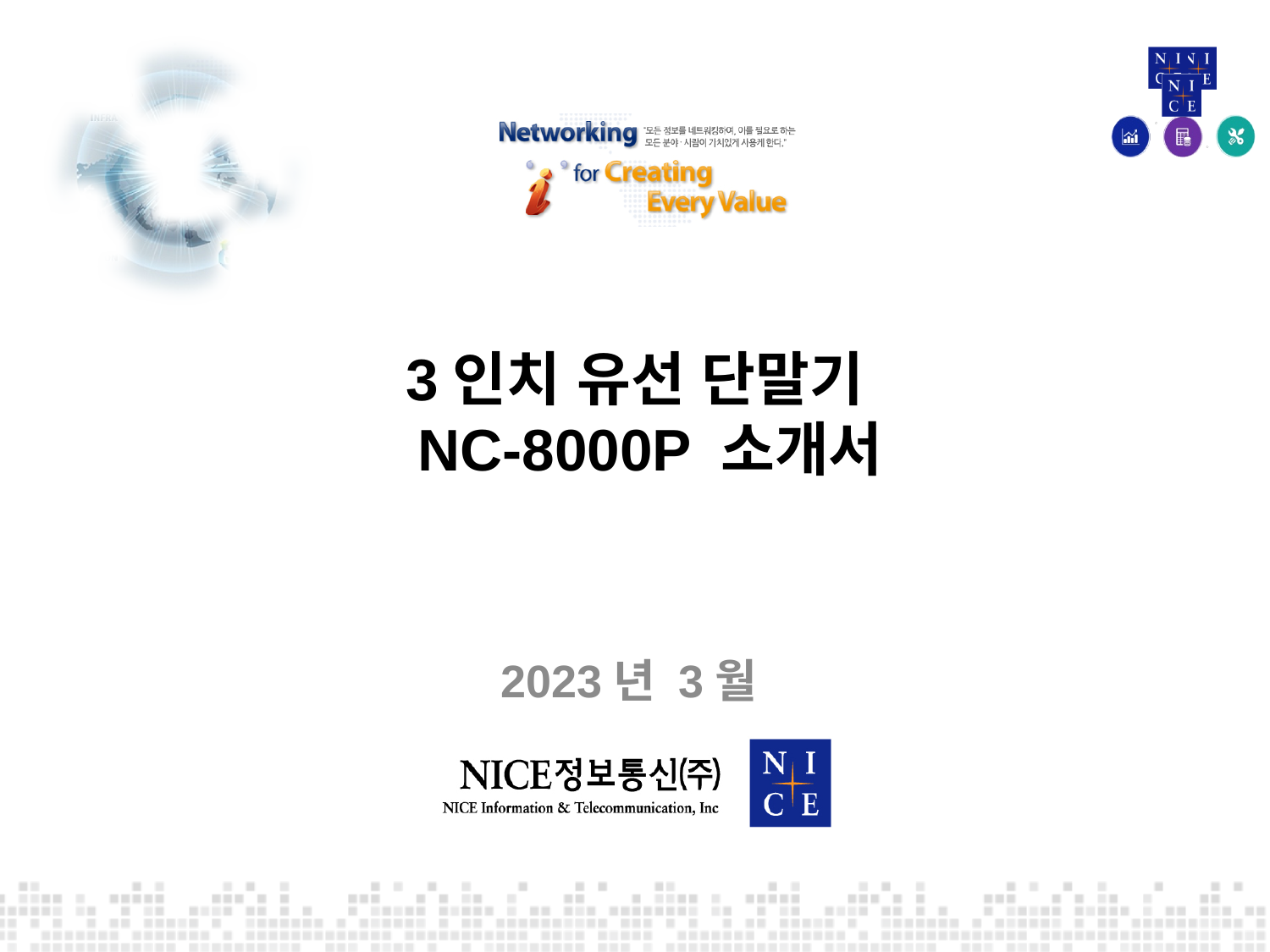

# 3인치 유선 단말기 NC-8000P 소개서
2023년 3월